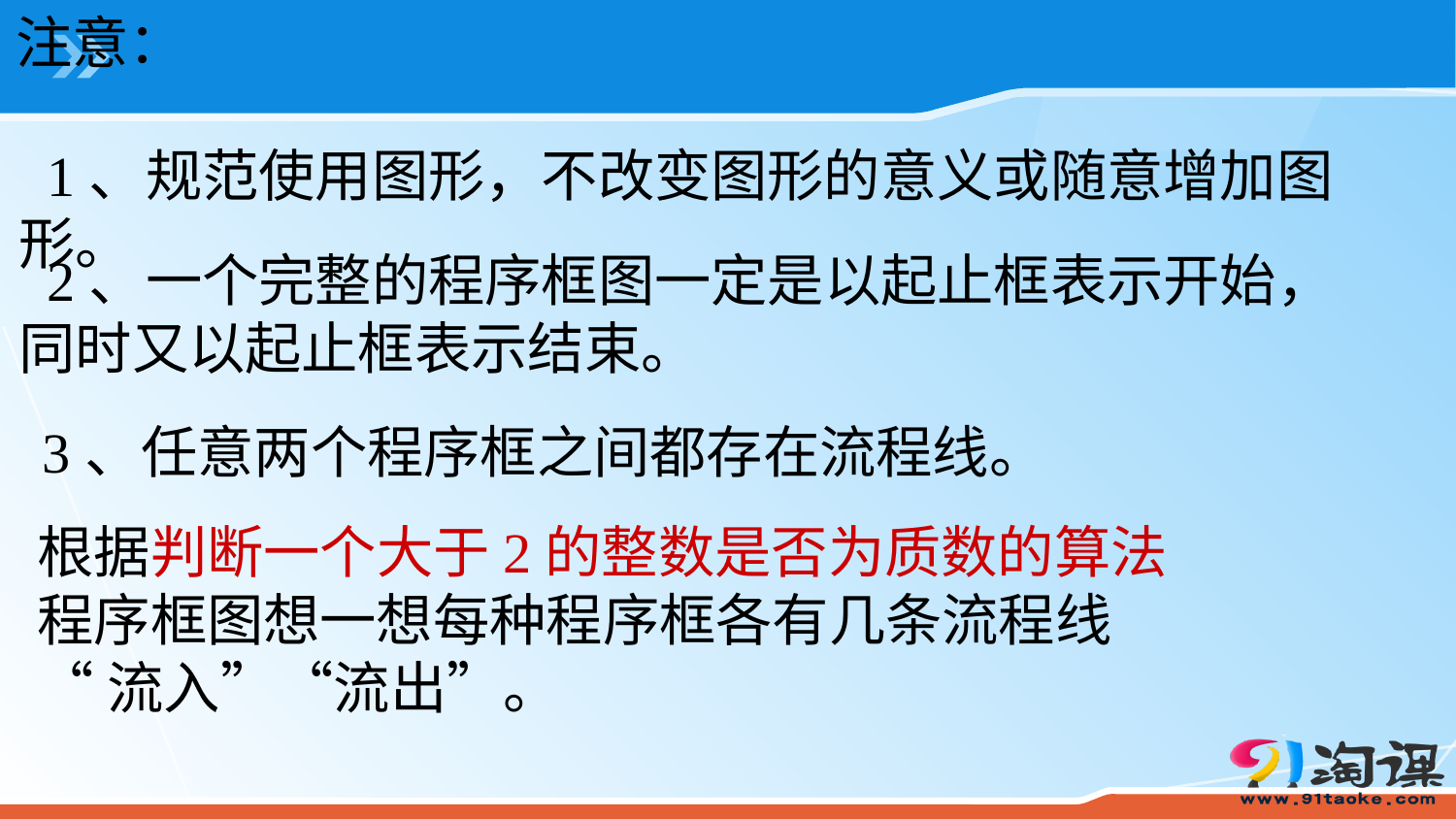

注意：
  1、规范使用图形，不改变图形的意义或随意增加图形。
  2、一个完整的程序框图一定是以起止框表示开始，同时又以起止框表示结束。
  3、任意两个程序框之间都存在流程线。
根据判断一个大于2的整数是否为质数的算法
程序框图想一想每种程序框各有几条流程线
“流入”“流出”。